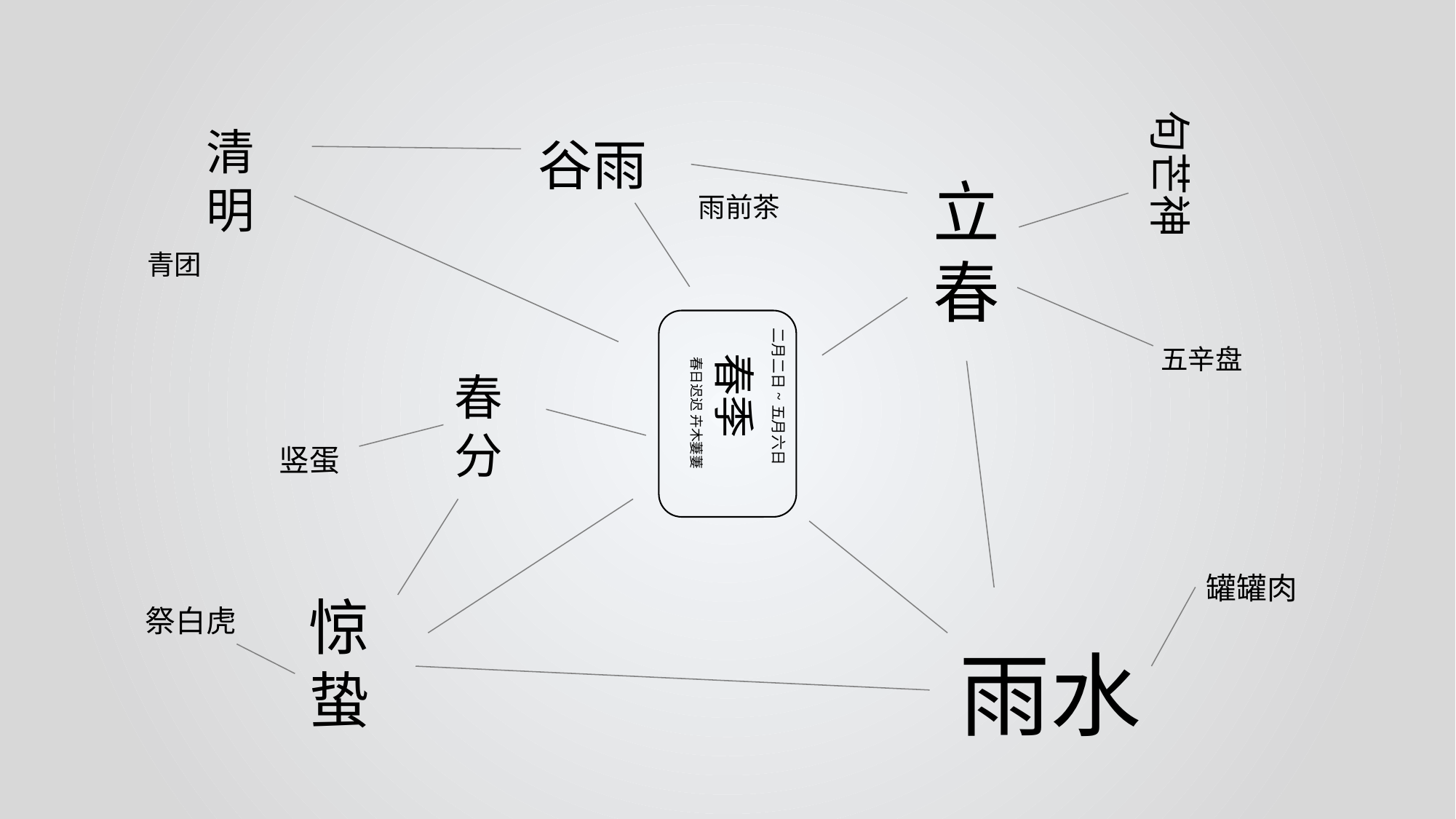

句芒神
清明
谷雨
立春
雨前茶
青团

二月二日~五月六日
春季
春日迟迟 卉木萋萋

五辛盘
春分
竖蛋
罐罐肉
惊蛰
祭白虎
雨水